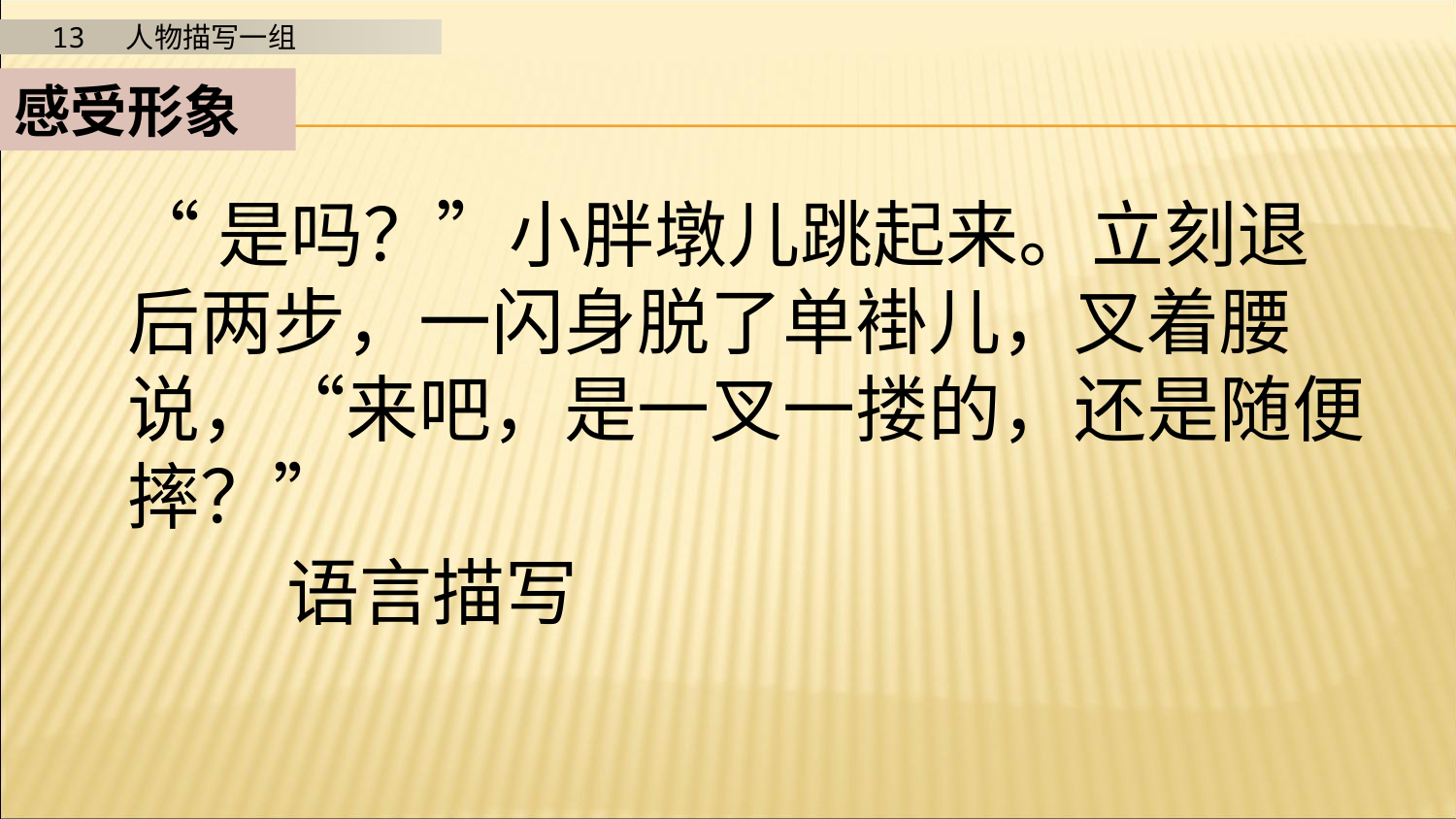

感受形象
“是吗？”小胖墩儿跳起来。立刻退后两步，一闪身脱了单褂儿，叉着腰说，“来吧，是一叉一搂的，还是随便摔？”
语言描写